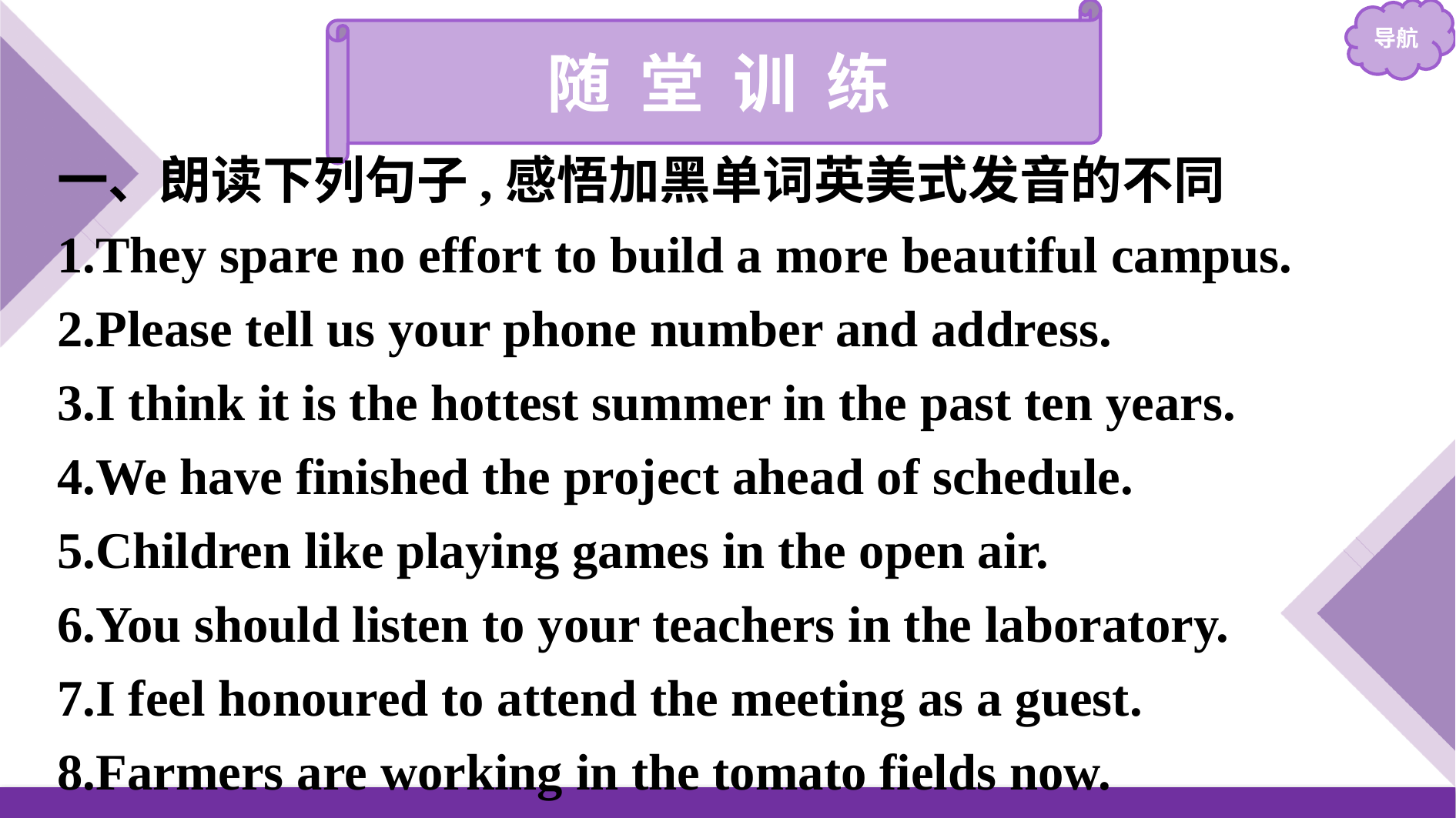

随  堂  训  练
一、朗读下列句子,感悟加黑单词英美式发音的不同
1.They spare no effort to build a more beautiful campus.
2.Please tell us your phone number and address.
3.I think it is the hottest summer in the past ten years.
4.We have finished the project ahead of schedule.
5.Children like playing games in the open air.
6.You should listen to your teachers in the laboratory.
7.I feel honoured to attend the meeting as a guest.
8.Farmers are working in the tomato fields now.